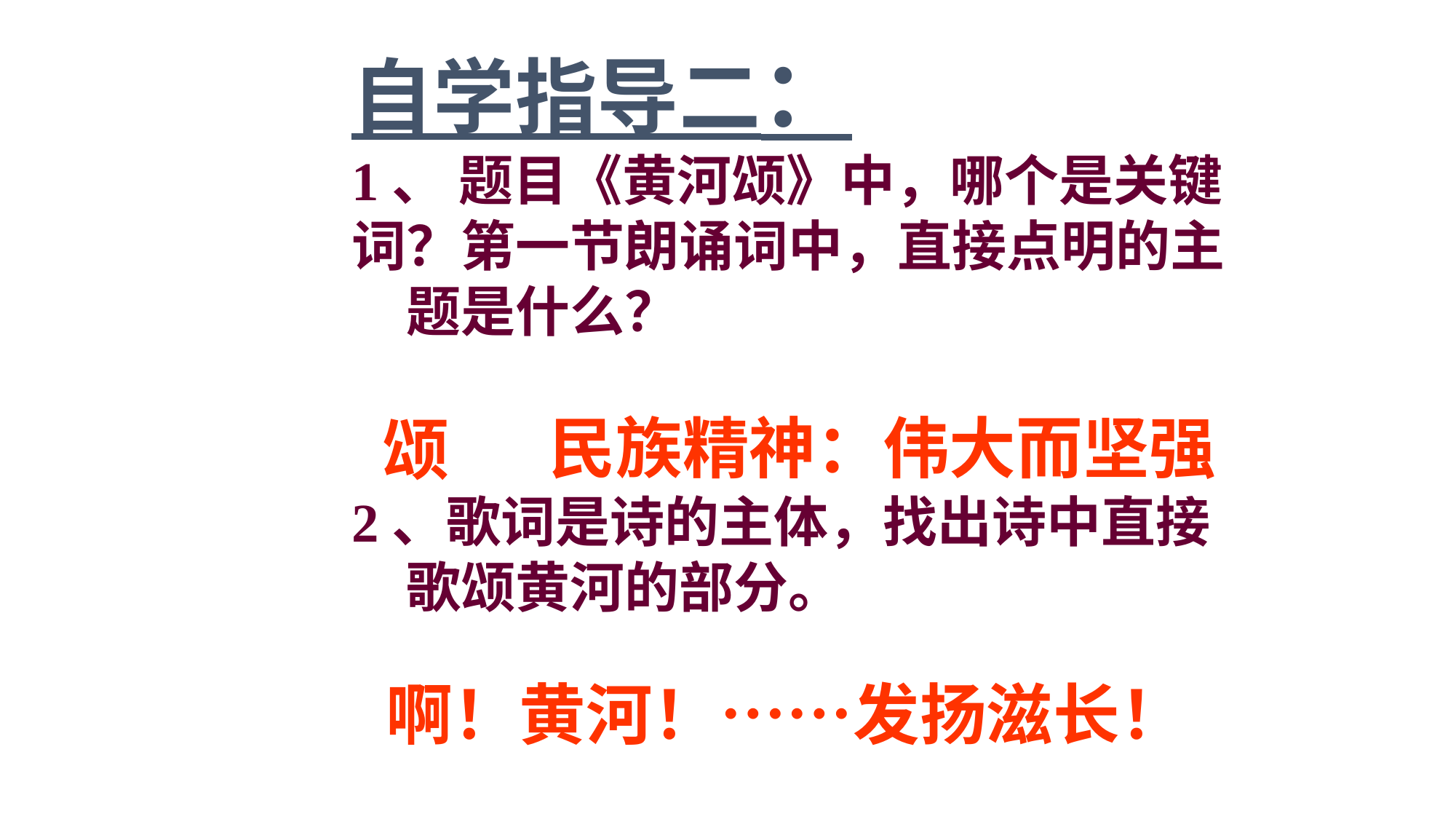

自学指导二：
1、 题目《黄河颂》中，哪个是关键
词？第一节朗诵词中，直接点明的主题是什么？

 颂
2、歌词是诗的主体，找出诗中直接歌颂黄河的部分。
民族精神：伟大而坚强

啊！黄河！……发扬滋长！